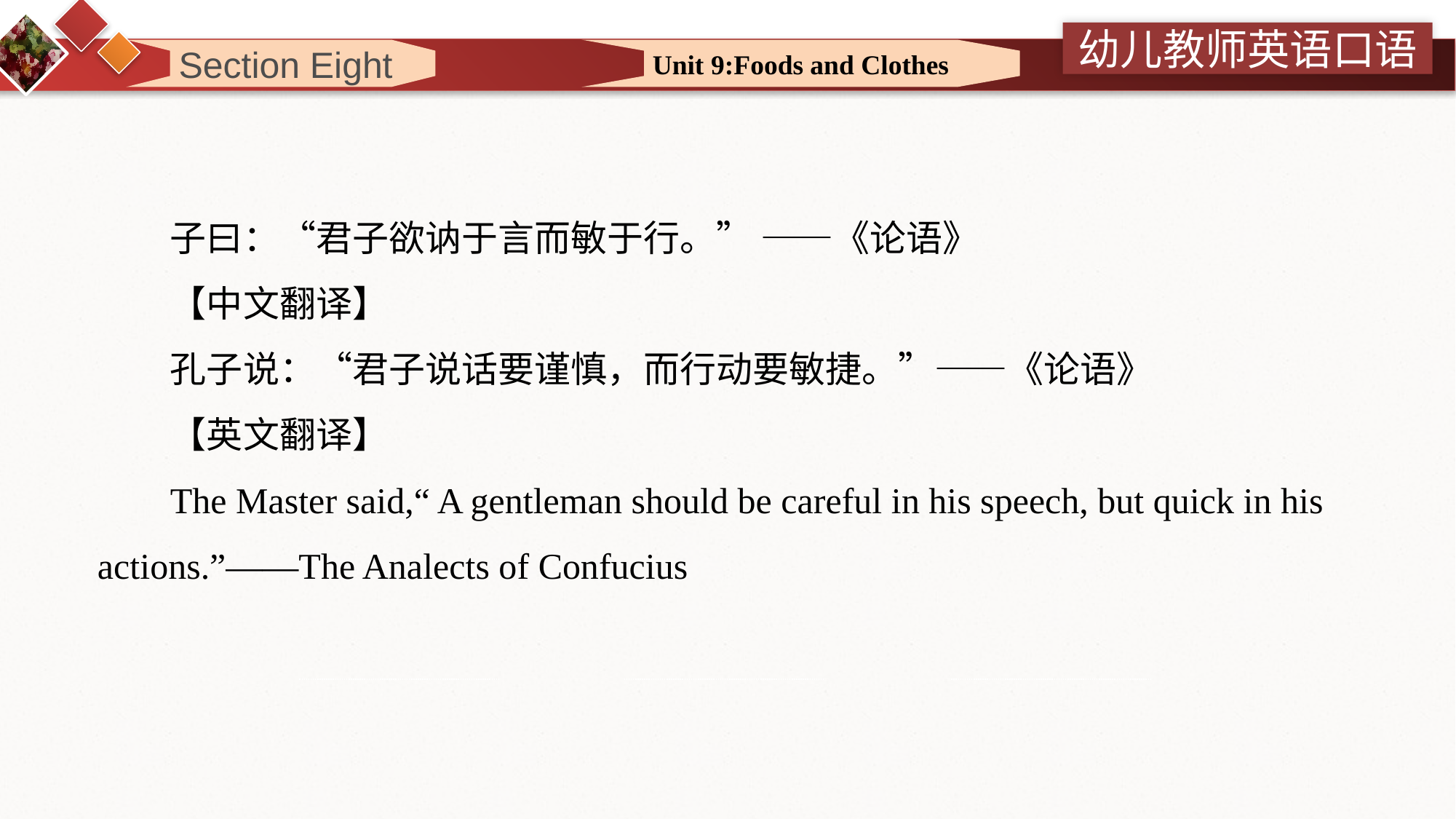

Section Eight
Unit 9:Foods and Clothes
子曰：“君子欲讷于言而敏于行。” ——《论语》
【中文翻译】
孔子说：“君子说话要谨慎，而行动要敏捷。”——《论语》
【英文翻译】
The Master said,“ A gentleman should be careful in his speech, but quick in his actions.”——The Analects of Confucius